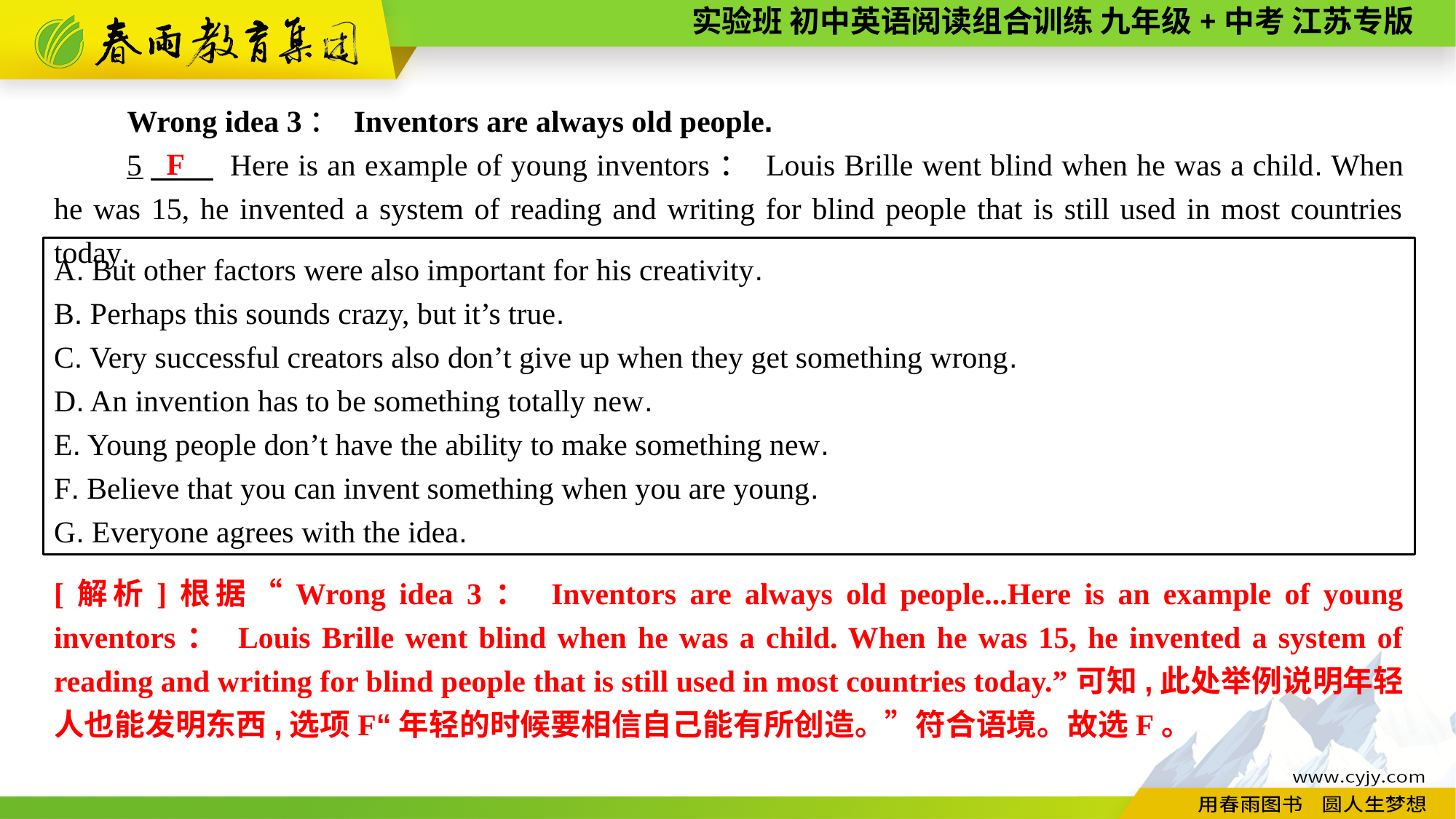

Wrong idea 3： Inventors are always old people.
5　     Here is an example of young inventors： Louis Brille went blind when he was a child. When he was 15, he invented a system of reading and writing for blind people that is still used in most countries today.
F
A. But other factors were also important for his creativity.
B. Perhaps this sounds crazy, but it’s true.
C. Very successful creators also don’t give up when they get something wrong.
D. An invention has to be something totally new.
E. Young people don’t have the ability to make something new.
F. Believe that you can invent something when you are young.
G. Everyone agrees with the idea.
[解析]根据“Wrong idea 3： Inventors are always old people...Here is an example of young inventors： Louis Brille went blind when he was a child. When he was 15, he invented a system of reading and writing for blind people that is still used in most countries today.”可知,此处举例说明年轻人也能发明东西,选项F“年轻的时候要相信自己能有所创造。”符合语境。故选F。